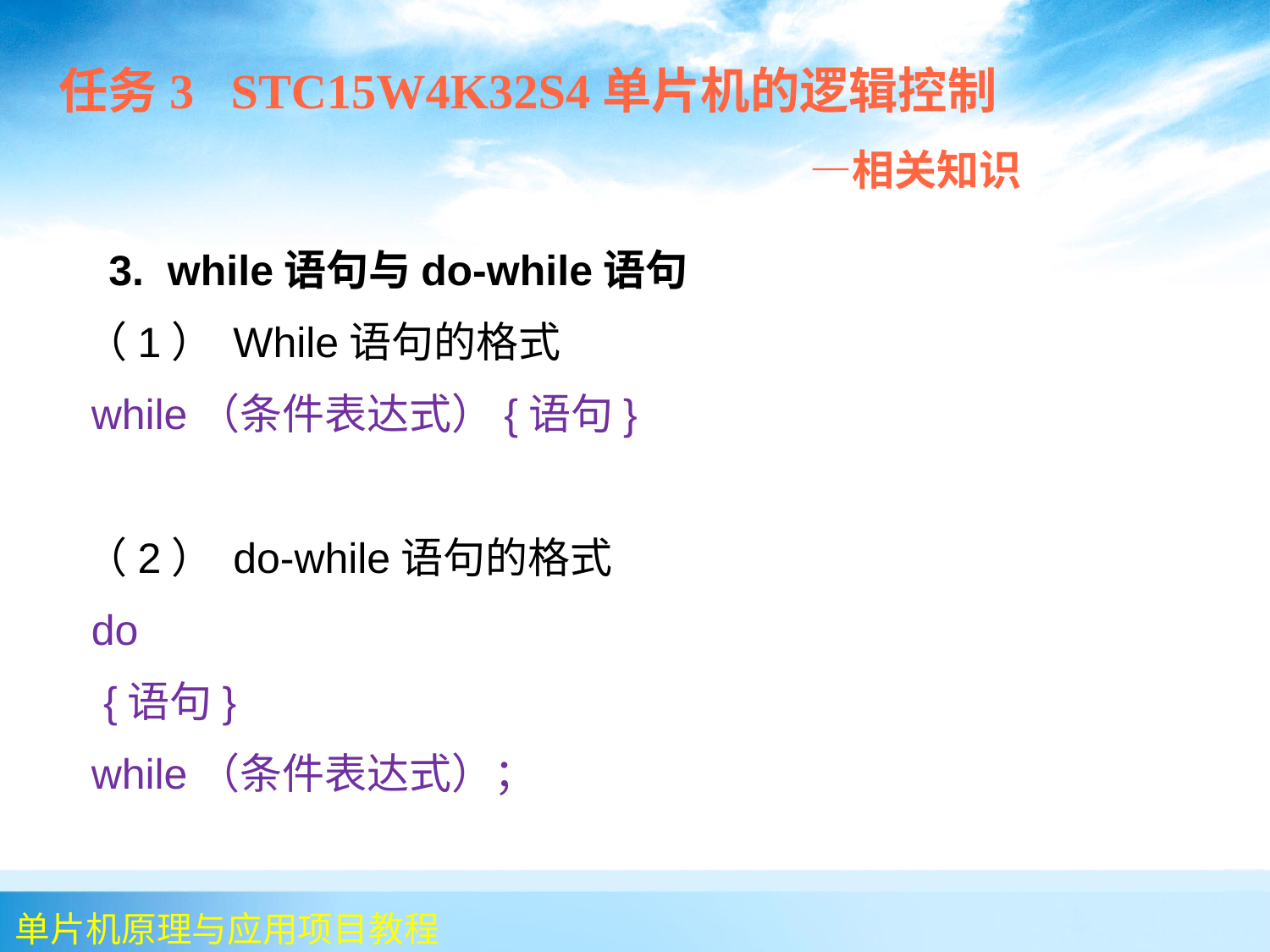

任务3   STC15W4K32S4单片机的逻辑控制
                                                                     —相关知识
  	 3.  while语句与do-while语句
  （1） While语句的格式
   while（条件表达式）{语句}

  （2） do-while语句的格式
   do
    {语句}
   while（条件表达式）；